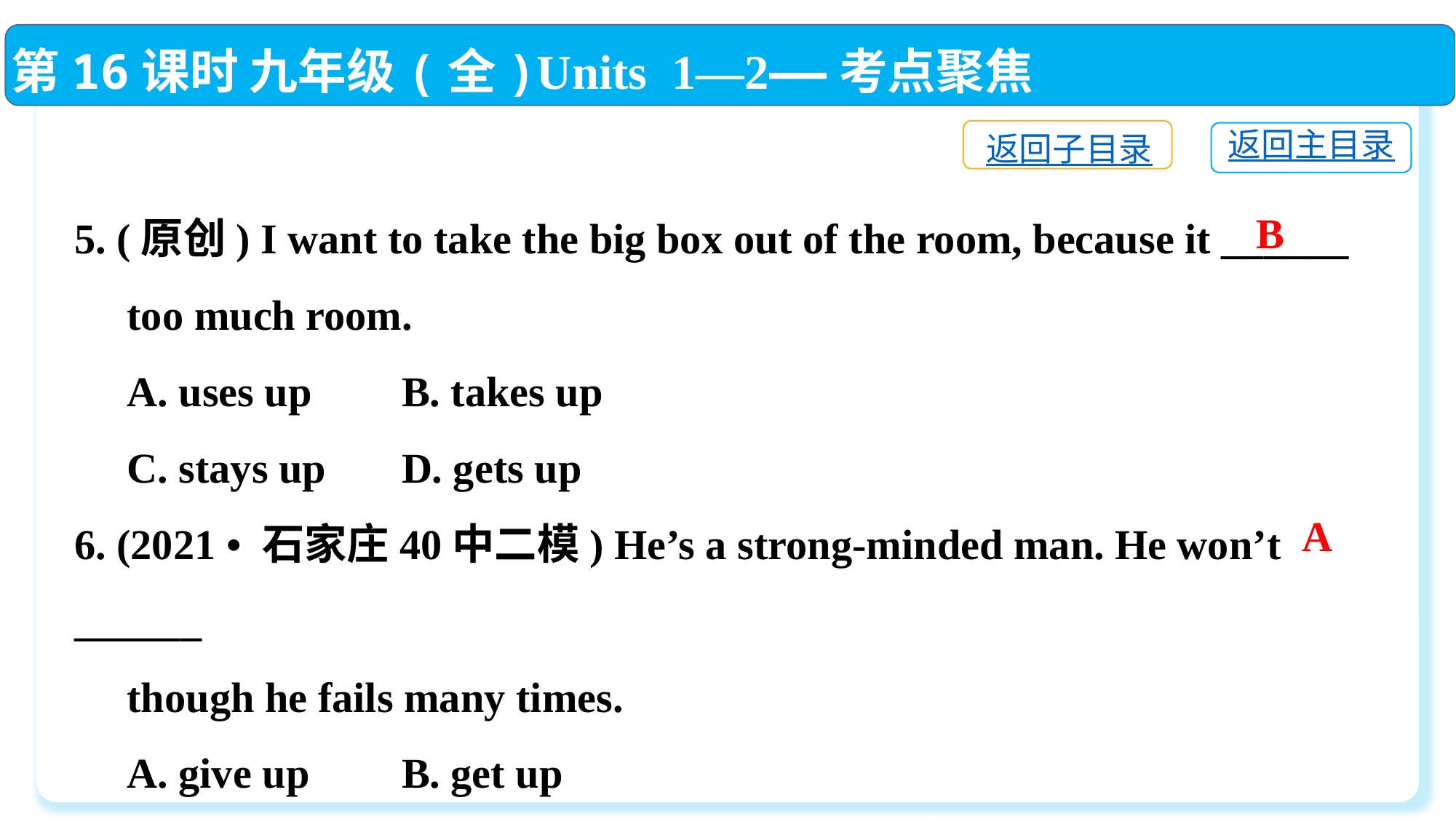

第16课时 九年级(全)Units  1—2——考点聚焦

返回子目录
返回主目录
5. (原创) I want to take the big box out of the room, because it ______
     too much room.
     A. uses up	B. takes up
     C. stays up	D. gets up
6. (2021 • 石家庄40中二模) He’s a strong-minded man. He won’t ______
     though he fails many times.
     A. give up　	B. get up
     C. turn up	D. stay up
B

A